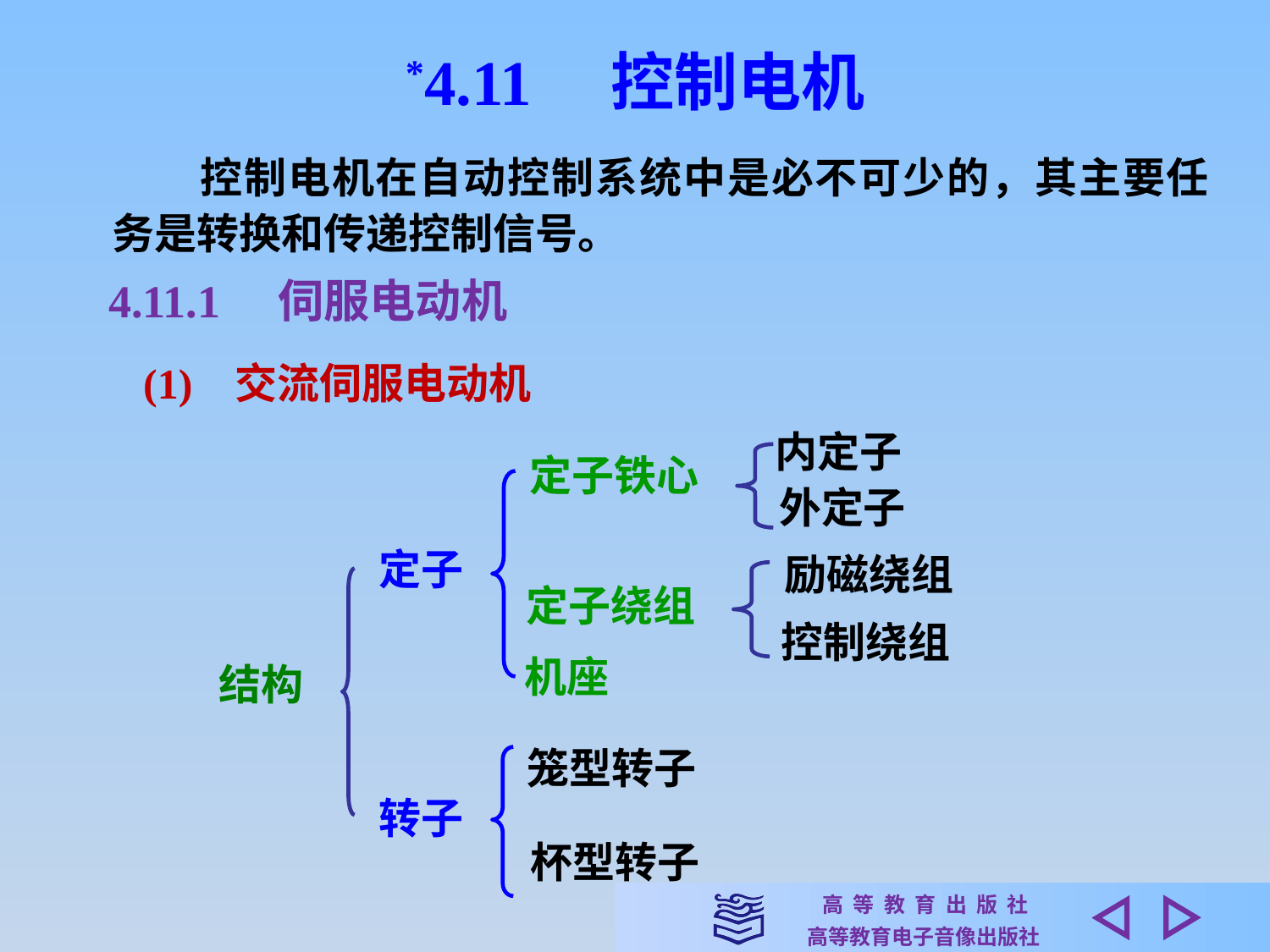

*4.11　控制电机
　　控制电机在自动控制系统中是必不可少的，其主要任务是转换和传递控制信号。
4.11.1　伺服电动机
(1)   交流伺服电动机
内定子

外定子
定子铁心

定子
定子绕组
机座
励磁绕组

控制绕组

结构
笼型转子

转子
杯型转子